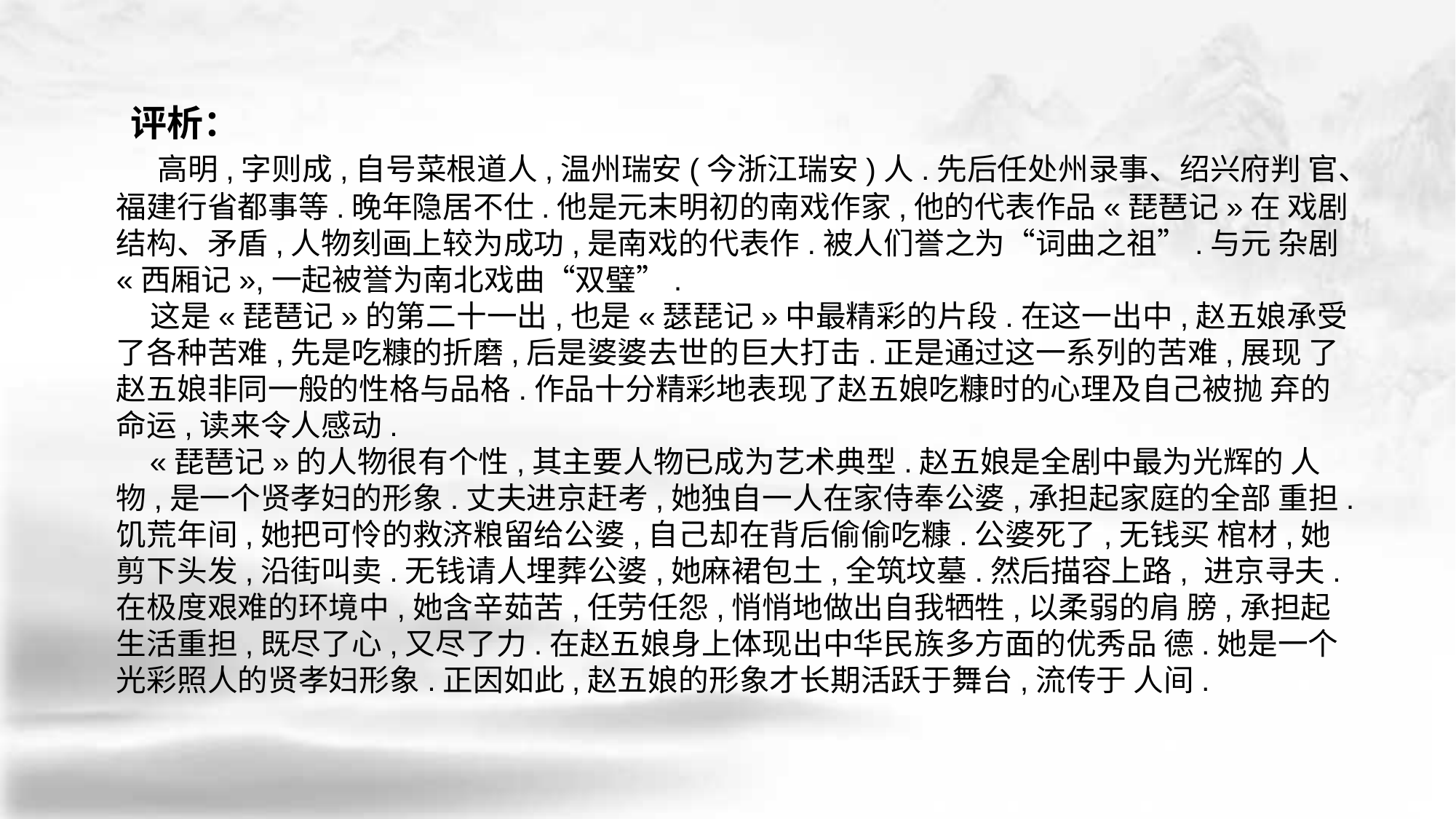

评析：
    高明,字则成,自号菜根道人,温州瑞安(今浙江瑞安)人.先后任处州录事、绍兴府判 官、福建行省都事等.晚年隐居不仕.他是元末明初的南戏作家,他的代表作品«琵琶记»在 戏剧结构、矛盾,人物刻画上较为成功,是南戏的代表作.被人们誉之为“词曲之祖”.与元 杂剧«西厢记»,一起被誉为南北戏曲“双璧”.
    这是«琵琶记»的第二十一出,也是«瑟琵记»中最精彩的片段.在这一出中,赵五娘承受了各种苦难,先是吃糠的折磨,后是婆婆去世的巨大打击.正是通过这一系列的苦难,展现 了赵五娘非同一般的性格与品格.作品十分精彩地表现了赵五娘吃糠时的心理及自己被抛 弃的命运,读来令人感动.
    «琵琶记»的人物很有个性,其主要人物已成为艺术典型.赵五娘是全剧中最为光辉的 人物,是一个贤孝妇的形象.丈夫进京赶考,她独自一人在家侍奉公婆,承担起家庭的全部 重担.饥荒年间,她把可怜的救济粮留给公婆,自己却在背后偷偷吃糠.公婆死了,无钱买 棺材,她剪下头发,沿街叫卖.无钱请人埋葬公婆,她麻裙包土,全筑坟墓.然后描容上路, 进京寻夫.在极度艰难的环境中,她含辛茹苦,任劳任怨,悄悄地做出自我牺牲,以柔弱的肩 膀,承担起生活重担,既尽了心,又尽了力.在赵五娘身上体现出中华民族多方面的优秀品 德.她是一个光彩照人的贤孝妇形象.正因如此,赵五娘的形象才长期活跃于舞台,流传于 人间.